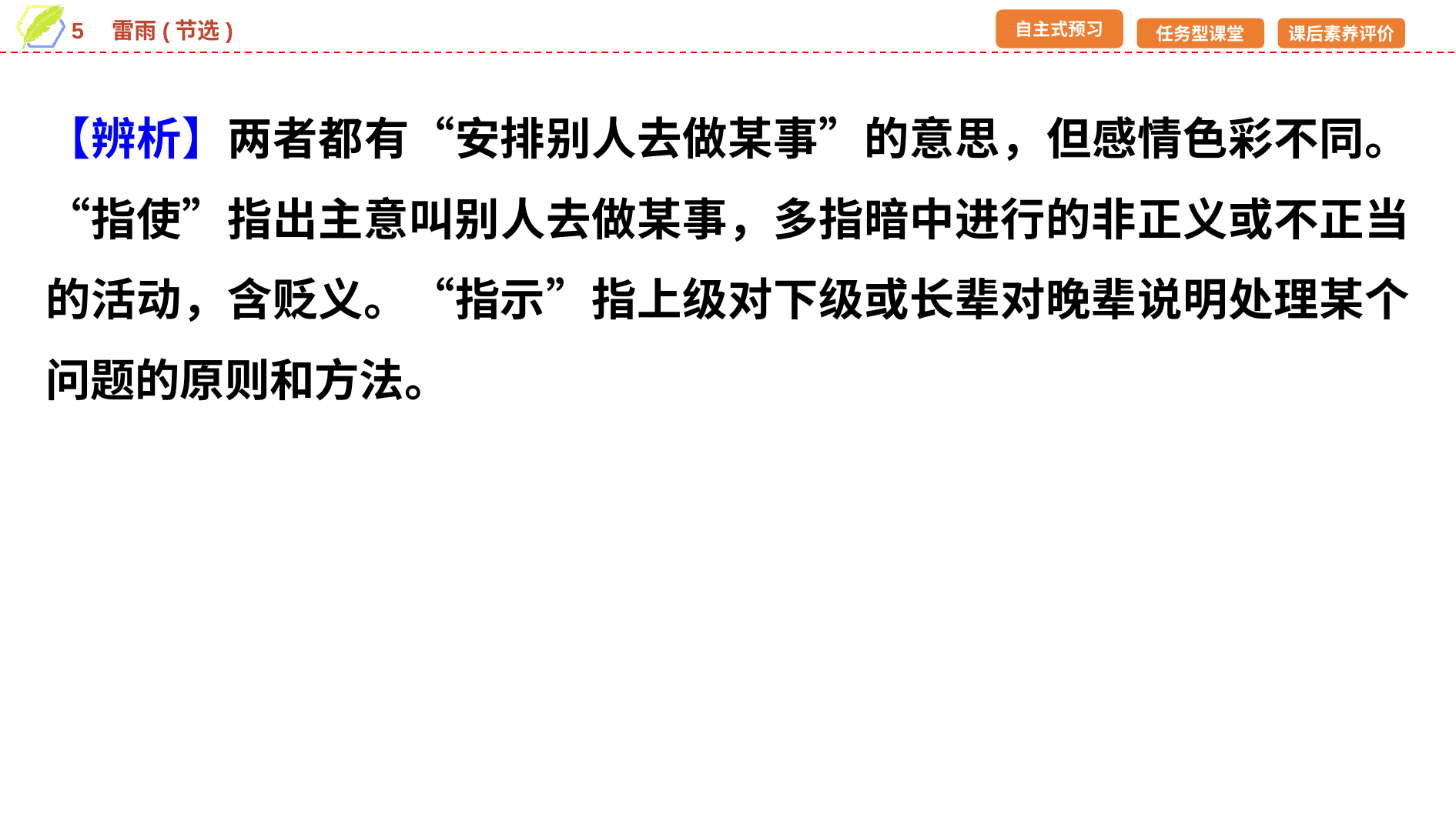

【辨析】两者都有“安排别人去做某事”的意思，但感情色彩不同。“指使”指出主意叫别人去做某事，多指暗中进行的非正义或不正当的活动，含贬义。“指示”指上级对下级或长辈对晚辈说明处理某个问题的原则和方法。